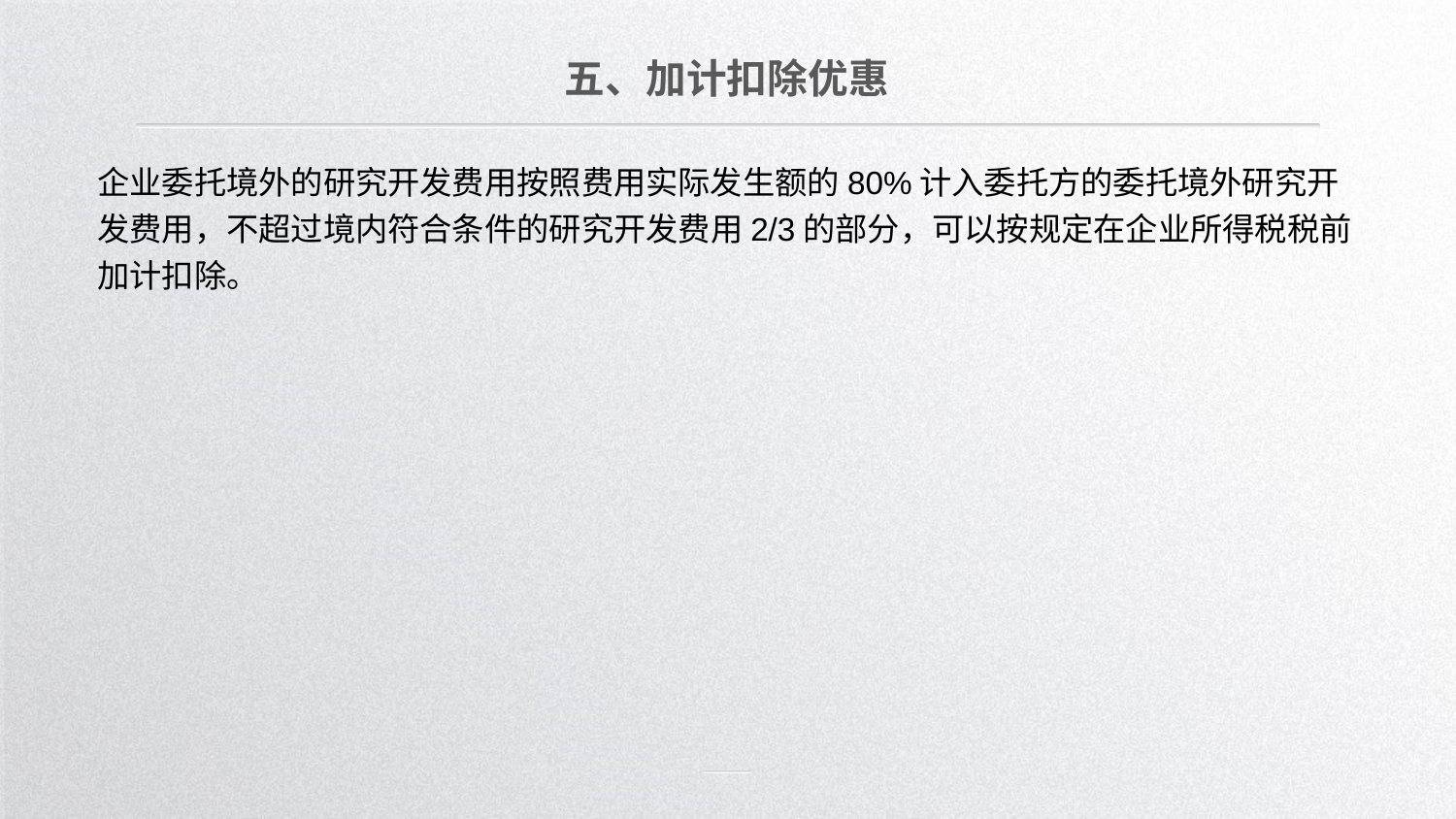

五、加计扣除优惠
企业委托境外的研究开发费用按照费用实际发生额的80%计入委托方的委托境外研究开发费用，不超过境内符合条件的研究开发费用2/3的部分，可以按规定在企业所得税税前加计扣除。